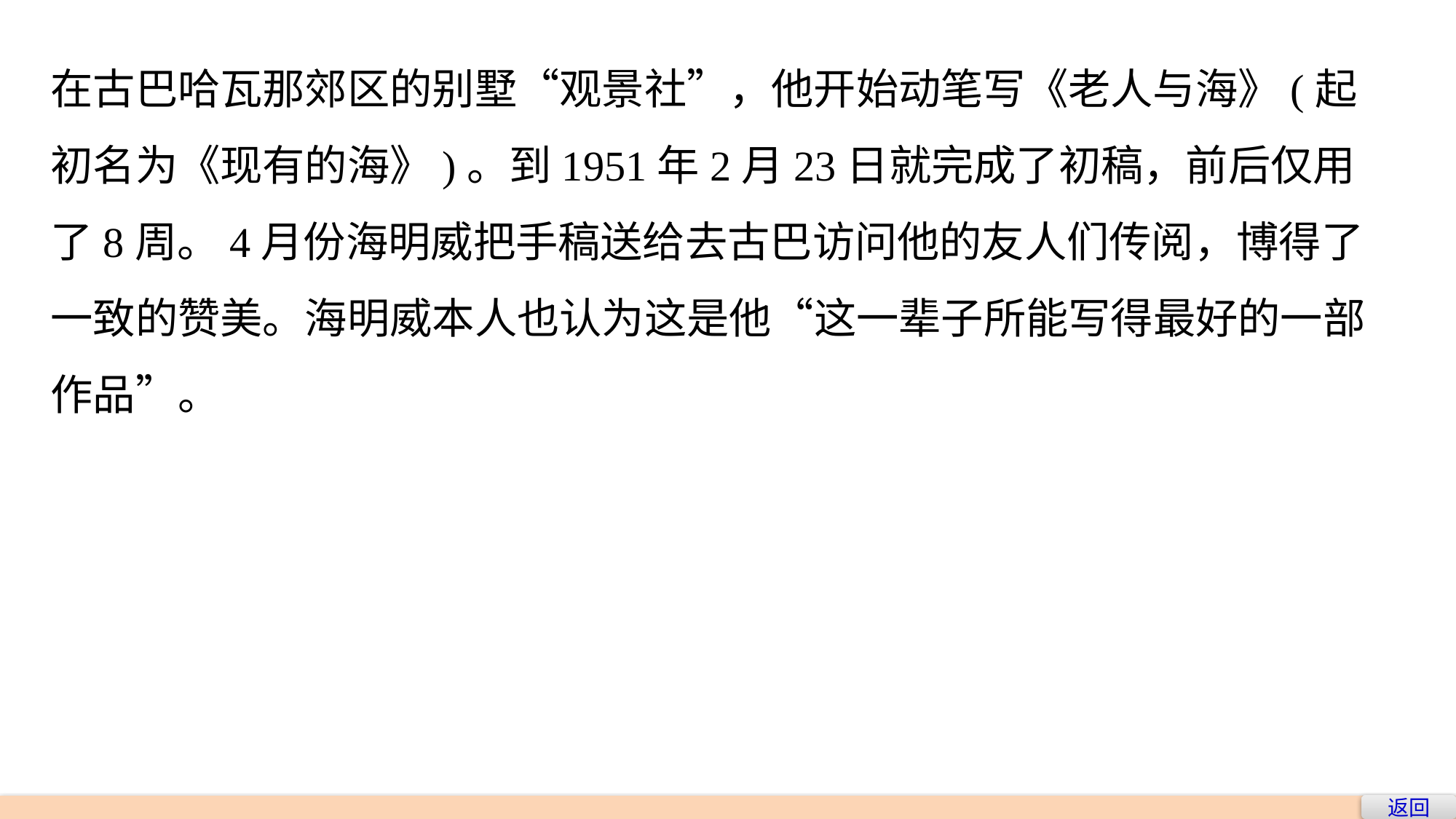

在古巴哈瓦那郊区的别墅“观景社”，他开始动笔写《老人与海》(起初名为《现有的海》)。到1951年2月23日就完成了初稿，前后仅用了8周。4月份海明威把手稿送给去古巴访问他的友人们传阅，博得了一致的赞美。海明威本人也认为这是他“这一辈子所能写得最好的一部作品”。
返回